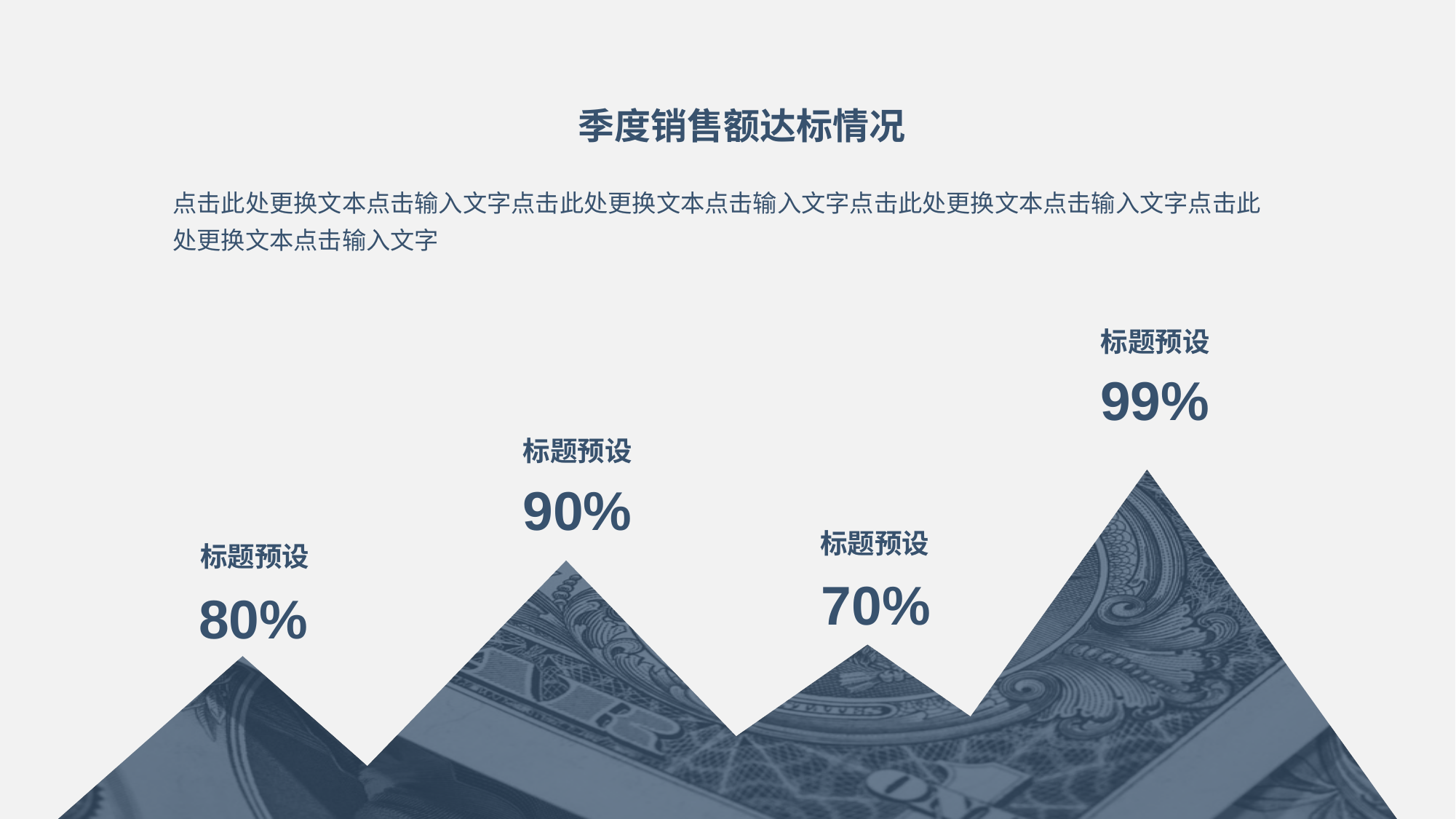

季度销售额达标情况
点击此处更换文本点击输入文字点击此处更换文本点击输入文字点击此处更换文本点击输入文字点击此处更换文本点击输入文字
标题预设
99%
标题预设
90%

标题预设
标题预设
70%
80%